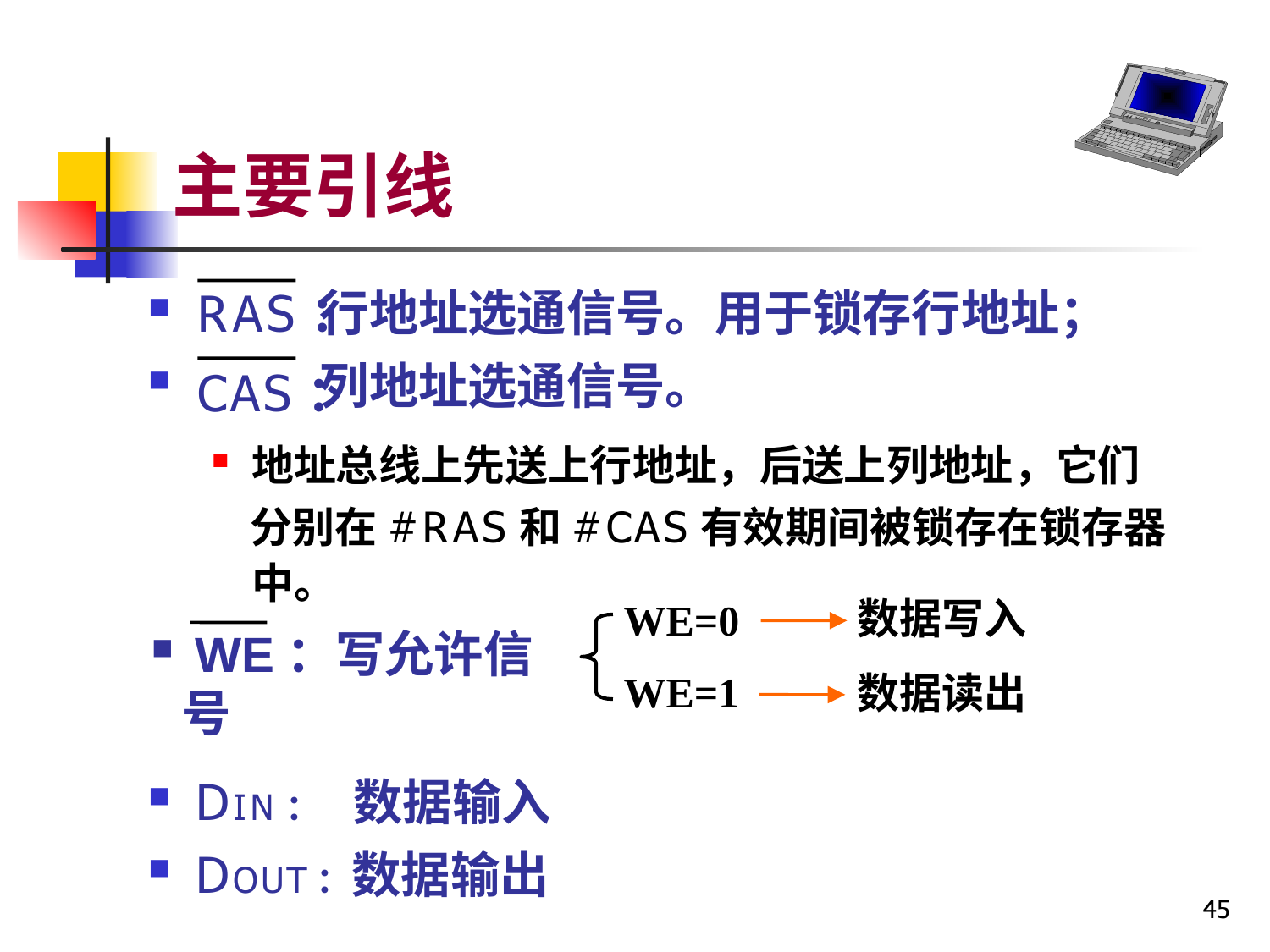

# 主要引线
          行地址选通信号。用于锁存行地址；
          列地址选通信号。
地址总线上先送上行地址，后送上列地址，它们
   分别在#RAS和#CAS有效期间被锁存在锁存器中。

DIN：    数据输入
DOUT：数据输出
RAS：

CAS：

数据写入
WE=0
WE=1

 WE：写允许信号

数据读出

45